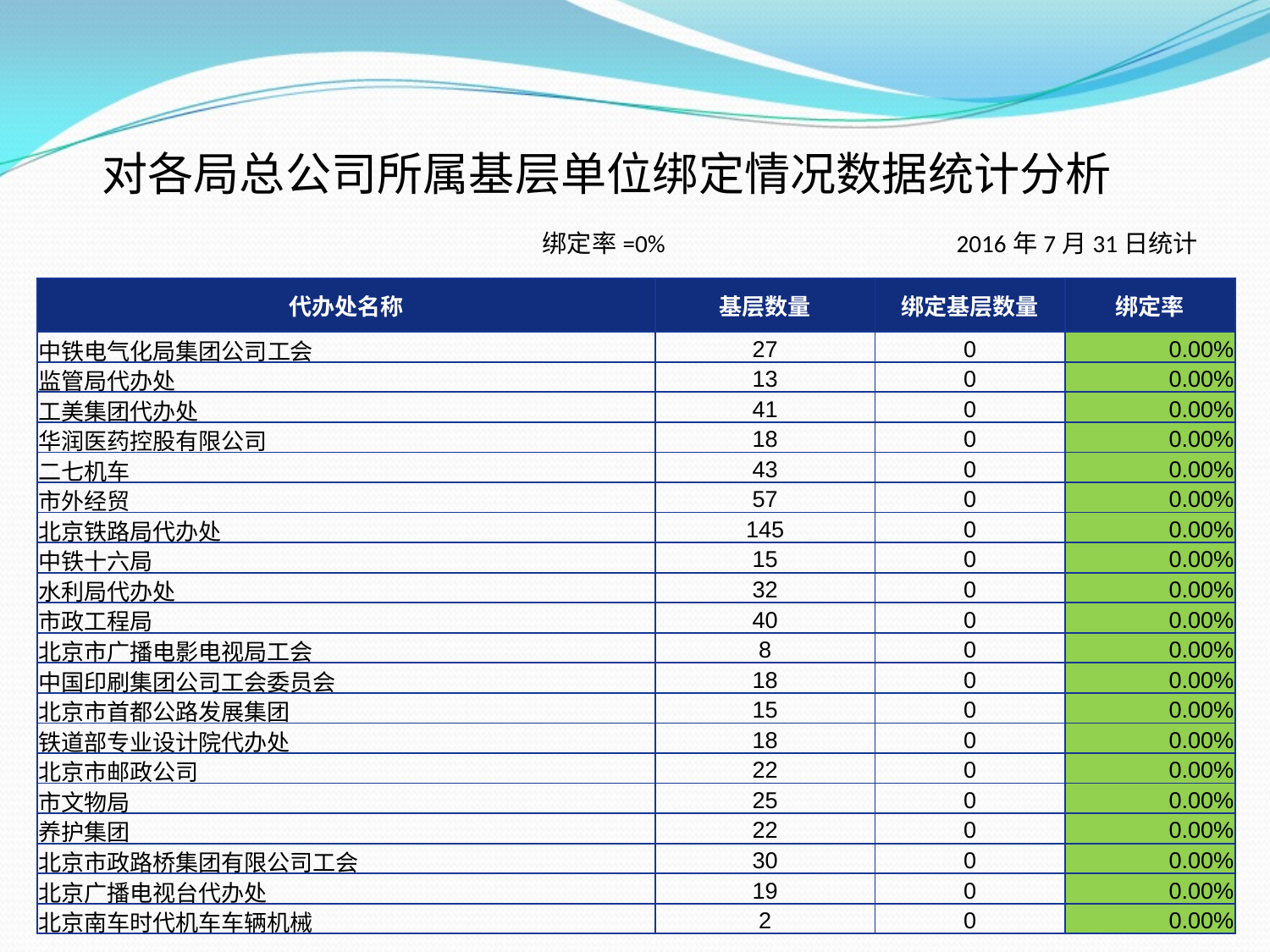

对各局总公司所属基层单位绑定情况数据统计分析
绑定率=0%                                                     2016年7月31日统计
| 代办处名称 | 基层数量 | 绑定基层数量 | 绑定率 |
| --- | --- | --- | --- |
| 中铁电气化局集团公司工会 | 27 | 0 | 0.00% |
| 监管局代办处 | 13 | 0 | 0.00% |
| 工美集团代办处 | 41 | 0 | 0.00% |
| 华润医药控股有限公司 | 18 | 0 | 0.00% |
| 二七机车 | 43 | 0 | 0.00% |
| 市外经贸 | 57 | 0 | 0.00% |
| 北京铁路局代办处 | 145 | 0 | 0.00% |
| 中铁十六局 | 15 | 0 | 0.00% |
| 水利局代办处 | 32 | 0 | 0.00% |
| 市政工程局 | 40 | 0 | 0.00% |
| 北京市广播电影电视局工会 | 8 | 0 | 0.00% |
| 中国印刷集团公司工会委员会 | 18 | 0 | 0.00% |
| 北京市首都公路发展集团 | 15 | 0 | 0.00% |
| 铁道部专业设计院代办处 | 18 | 0 | 0.00% |
| 北京市邮政公司 | 22 | 0 | 0.00% |
| 市文物局 | 25 | 0 | 0.00% |
| 养护集团 | 22 | 0 | 0.00% |
| 北京市政路桥集团有限公司工会 | 30 | 0 | 0.00% |
| 北京广播电视台代办处 | 19 | 0 | 0.00% |
| 北京南车时代机车车辆机械 | 2 | 0 | 0.00% |